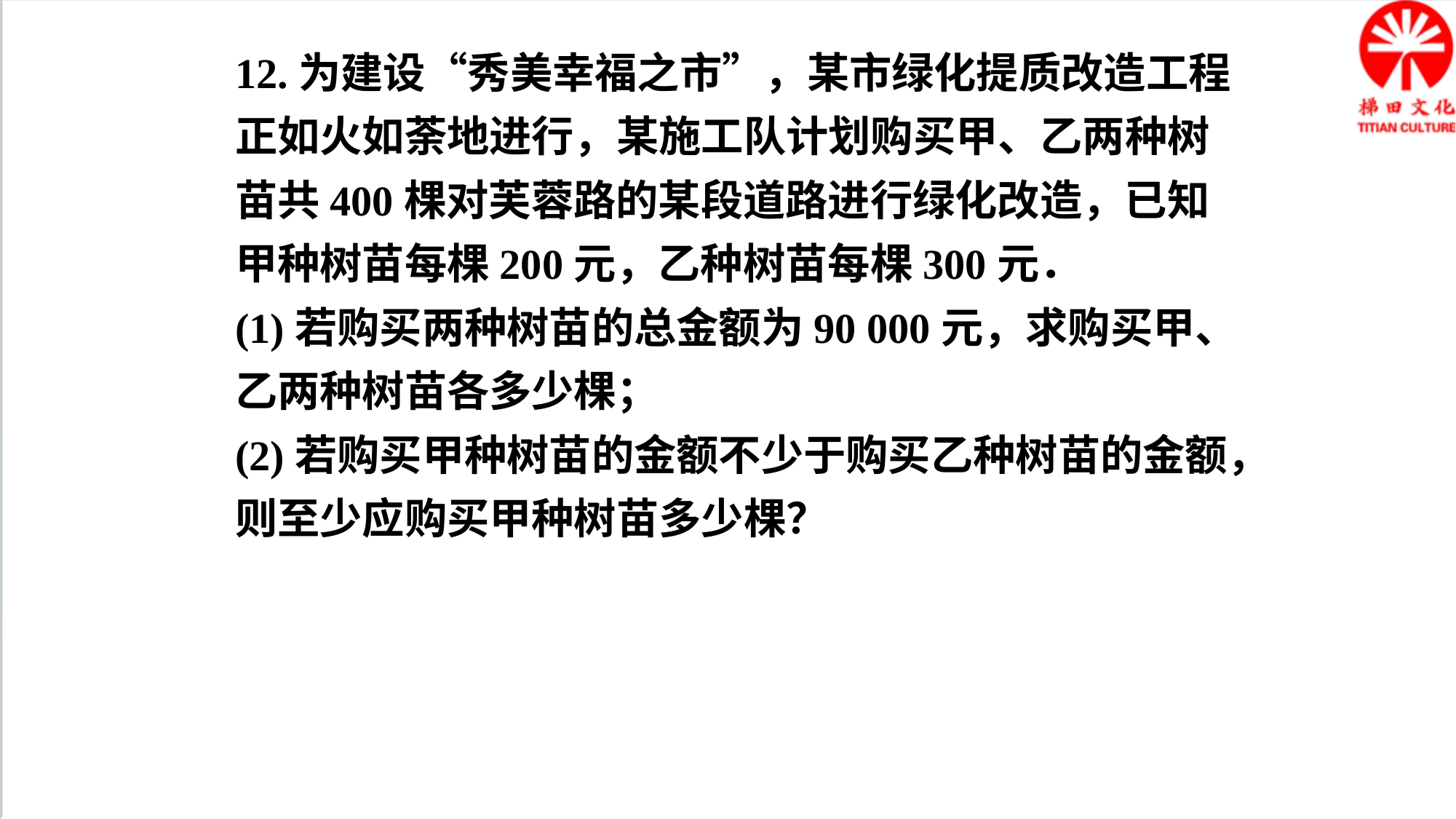

12.为建设“秀美幸福之市”，某市绿化提质改造工程
正如火如荼地进行，某施工队计划购买甲、乙两种树
苗共400棵对芙蓉路的某段道路进行绿化改造，已知
甲种树苗每棵200元，乙种树苗每棵300元．
(1)若购买两种树苗的总金额为90 000元，求购买甲、
乙两种树苗各多少棵；
(2)若购买甲种树苗的金额不少于购买乙种树苗的金额，
则至少应购买甲种树苗多少棵？